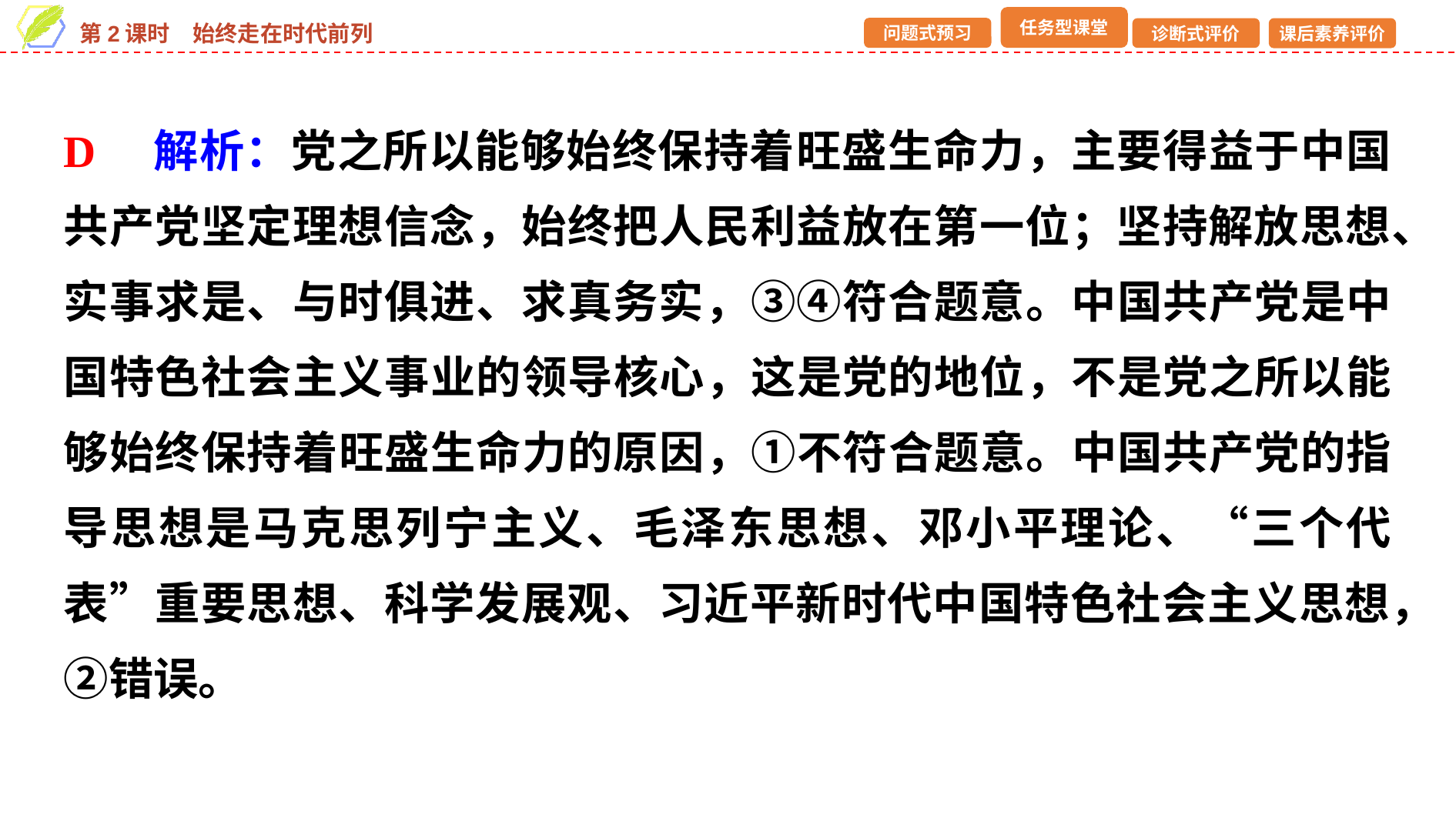

D　解析：党之所以能够始终保持着旺盛生命力，主要得益于中国共产党坚定理想信念，始终把人民利益放在第一位；坚持解放思想、实事求是、与时俱进、求真务实，③④符合题意。中国共产党是中国特色社会主义事业的领导核心，这是党的地位，不是党之所以能够始终保持着旺盛生命力的原因，①不符合题意。中国共产党的指导思想是马克思列宁主义、毛泽东思想、邓小平理论、“三个代表”重要思想、科学发展观、习近平新时代中国特色社会主义思想，②错误。